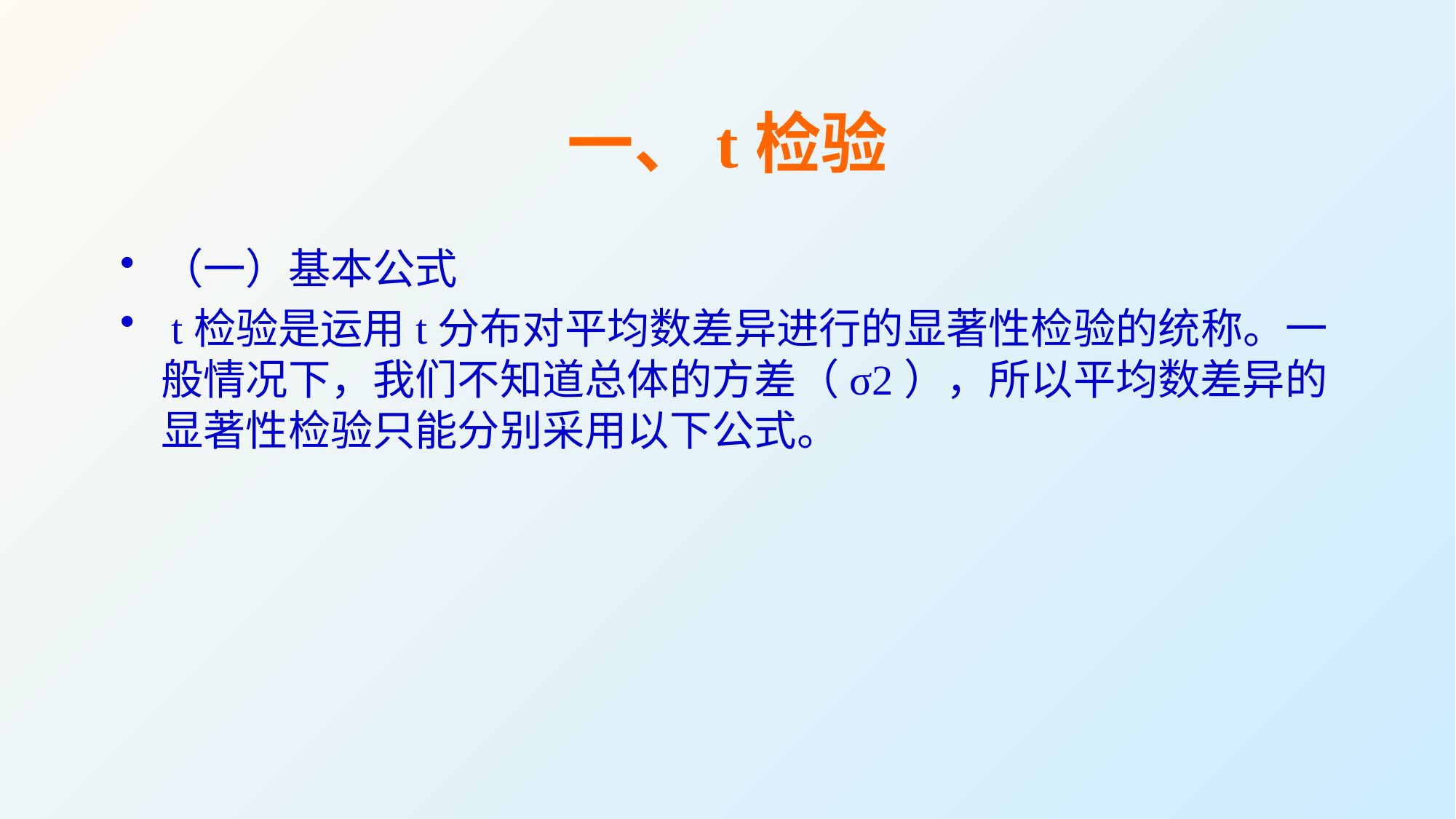

# 一、t检验
（一）基本公式
 t检验是运用t分布对平均数差异进行的显著性检验的统称。一般情况下，我们不知道总体的方差（σ2），所以平均数差异的显著性检验只能分别采用以下公式。